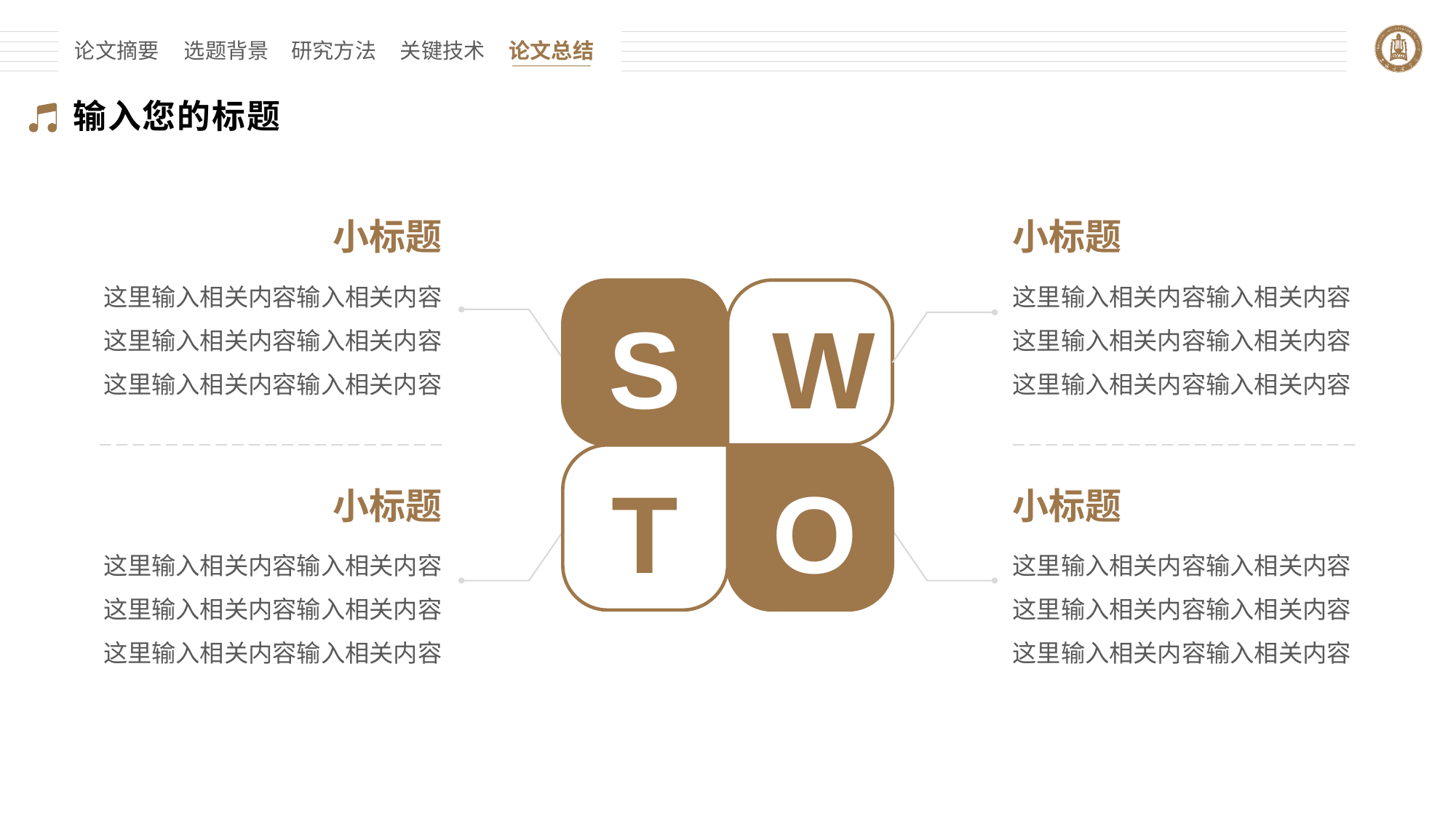

论文摘要
选题背景
研究方法
关键技术
论文总结
输入您的标题

小标题
小标题
这里输入相关内容输入相关内容这里输入相关内容输入相关内容这里输入相关内容输入相关内容
这里输入相关内容输入相关内容这里输入相关内容输入相关内容这里输入相关内容输入相关内容

S
W

T
O
小标题
小标题

这里输入相关内容输入相关内容这里输入相关内容输入相关内容这里输入相关内容输入相关内容
这里输入相关内容输入相关内容这里输入相关内容输入相关内容这里输入相关内容输入相关内容